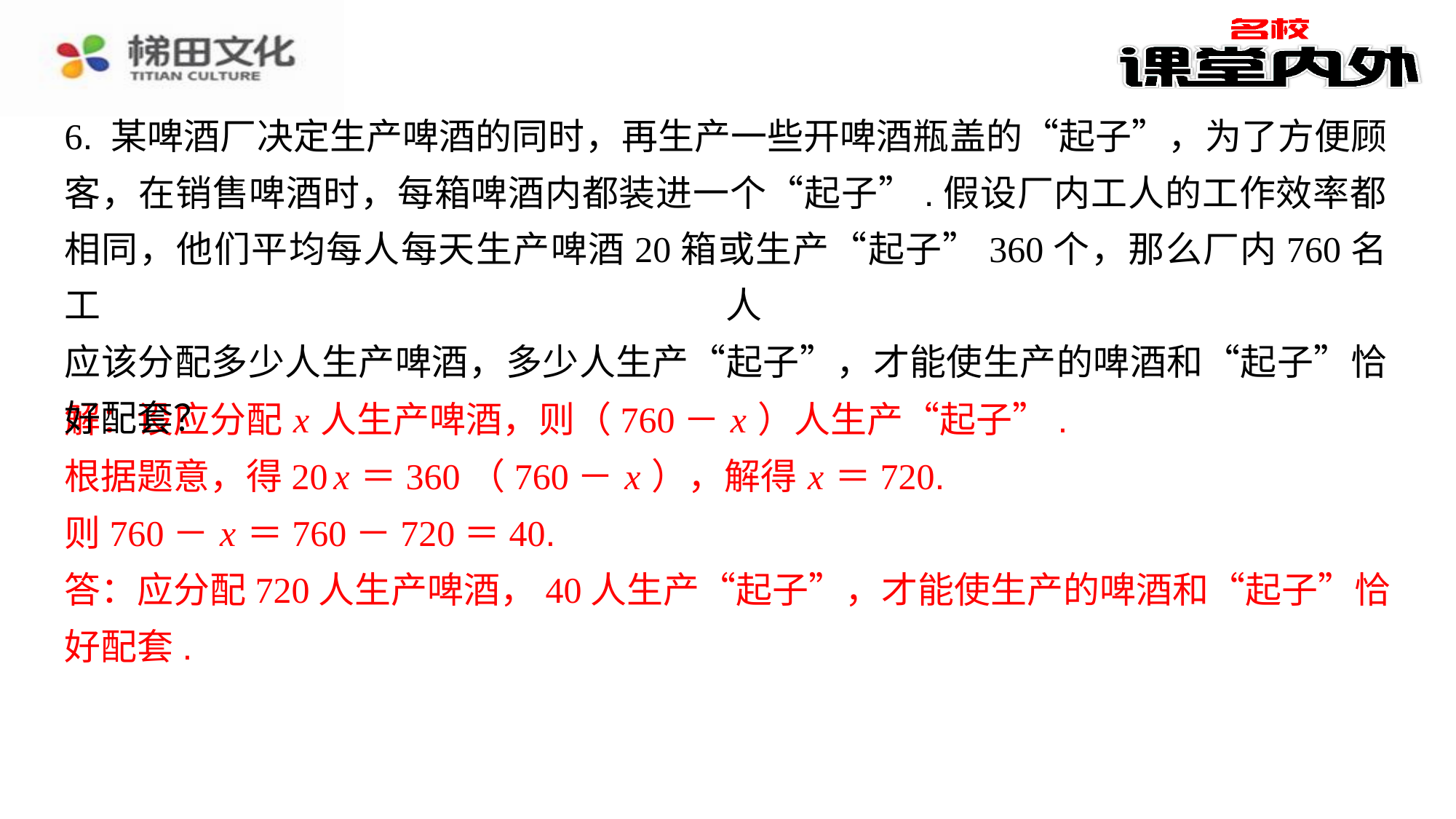

6. 某啤酒厂决定生产啤酒的同时，再生产一些开啤酒瓶盖的“起子”，为了方便顾
客，在销售啤酒时，每箱啤酒内都装进一个“起子”.假设厂内工人的工作效率都
相同，他们平均每人每天生产啤酒20箱或生产“起子”360个，那么厂内760名工人
应该分配多少人生产啤酒，多少人生产“起子”，才能使生产的啤酒和“起子”恰
好配套？
解：设应分配 x 人生产啤酒，则（760－ x ）人生产“起子”.
根据题意，得20 x ＝360（760－ x ），解得 x ＝720.
则760－ x ＝760－720＝40.
答：应分配720人生产啤酒，40人生产“起子”，才能使生产的啤酒和“起子”恰
好配套.
解：设应分配 x 人生产啤酒，则（760－ x ）人生产“起子”.
根据题意，得20 x ＝360（760－ x ），解得 x ＝720.
则760－ x ＝760－720＝40.
答：应分配720人生产啤酒，40人生产“起子”，才能使生产的啤酒和“起子”恰
好配套.